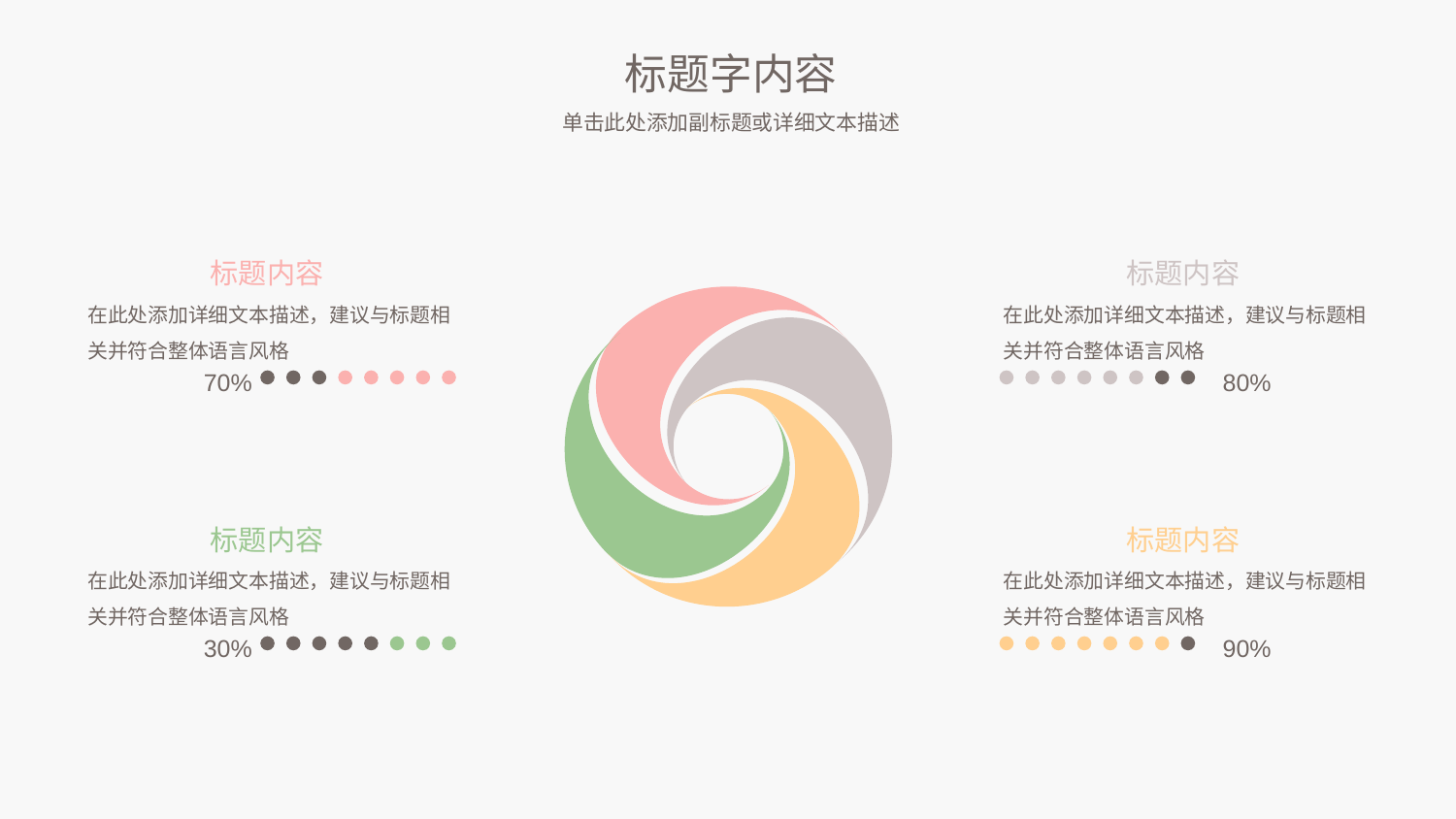

标题字内容
单击此处添加副标题或详细文本描述
标题内容
在此处添加详细文本描述，建议与标题相关并符合整体语言风格
标题内容
在此处添加详细文本描述，建议与标题相关并符合整体语言风格

70%
80%

标题内容
在此处添加详细文本描述，建议与标题相关并符合整体语言风格
标题内容
在此处添加详细文本描述，建议与标题相关并符合整体语言风格
30%
90%